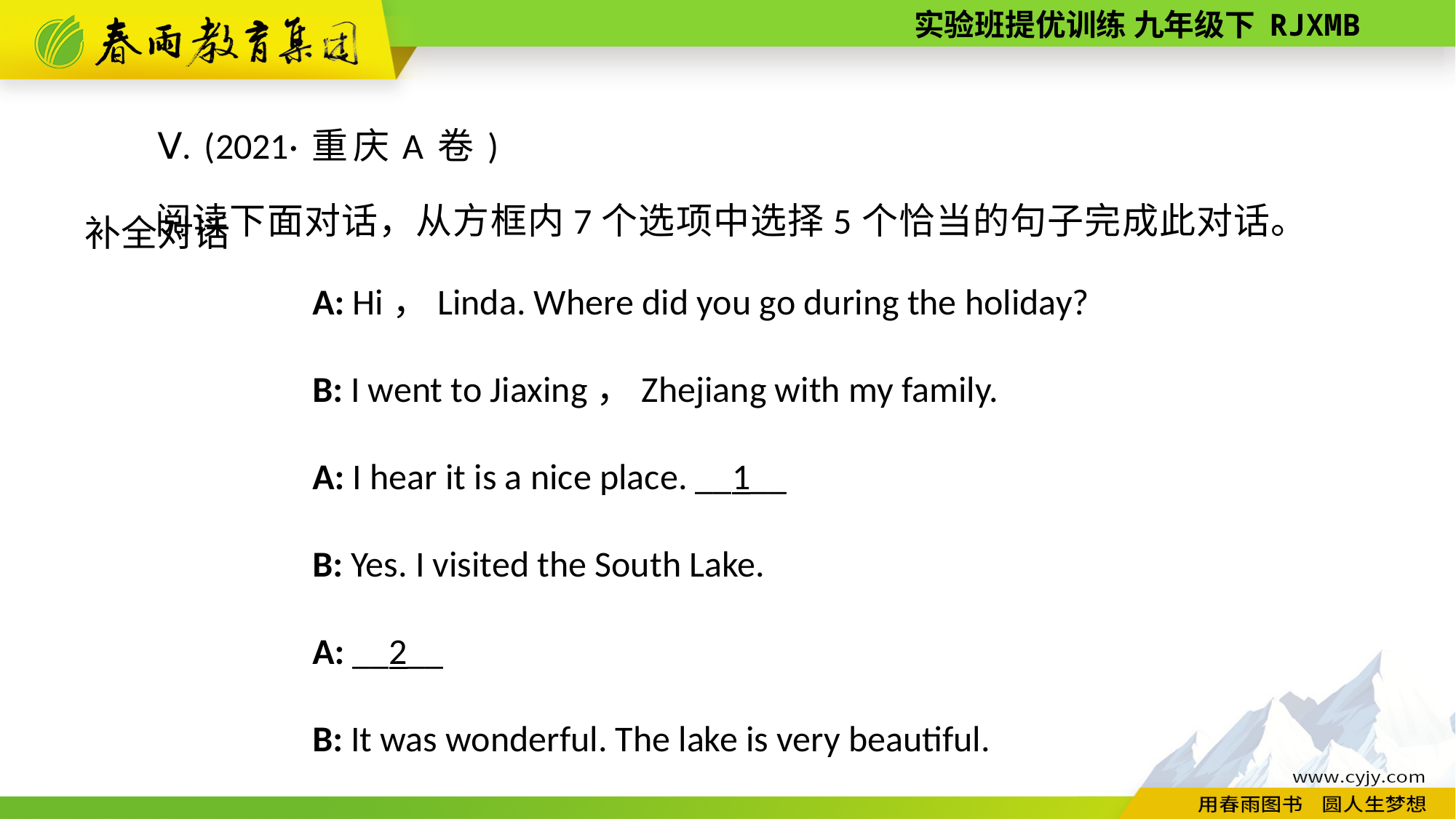

Ⅴ. (2021·重庆A卷)补全对话
阅读下面对话，从方框内7个选项中选择5个恰当的句子完成此对话。
A: Hi，Linda. Where did you go during the holiday?
B: I went to Jiaxing，Zhejiang with my family.
A: I hear it is a nice place. __1__
B: Yes. I visited the South Lake.
A: __2__
B: It was wonderful. The lake is very beautiful.